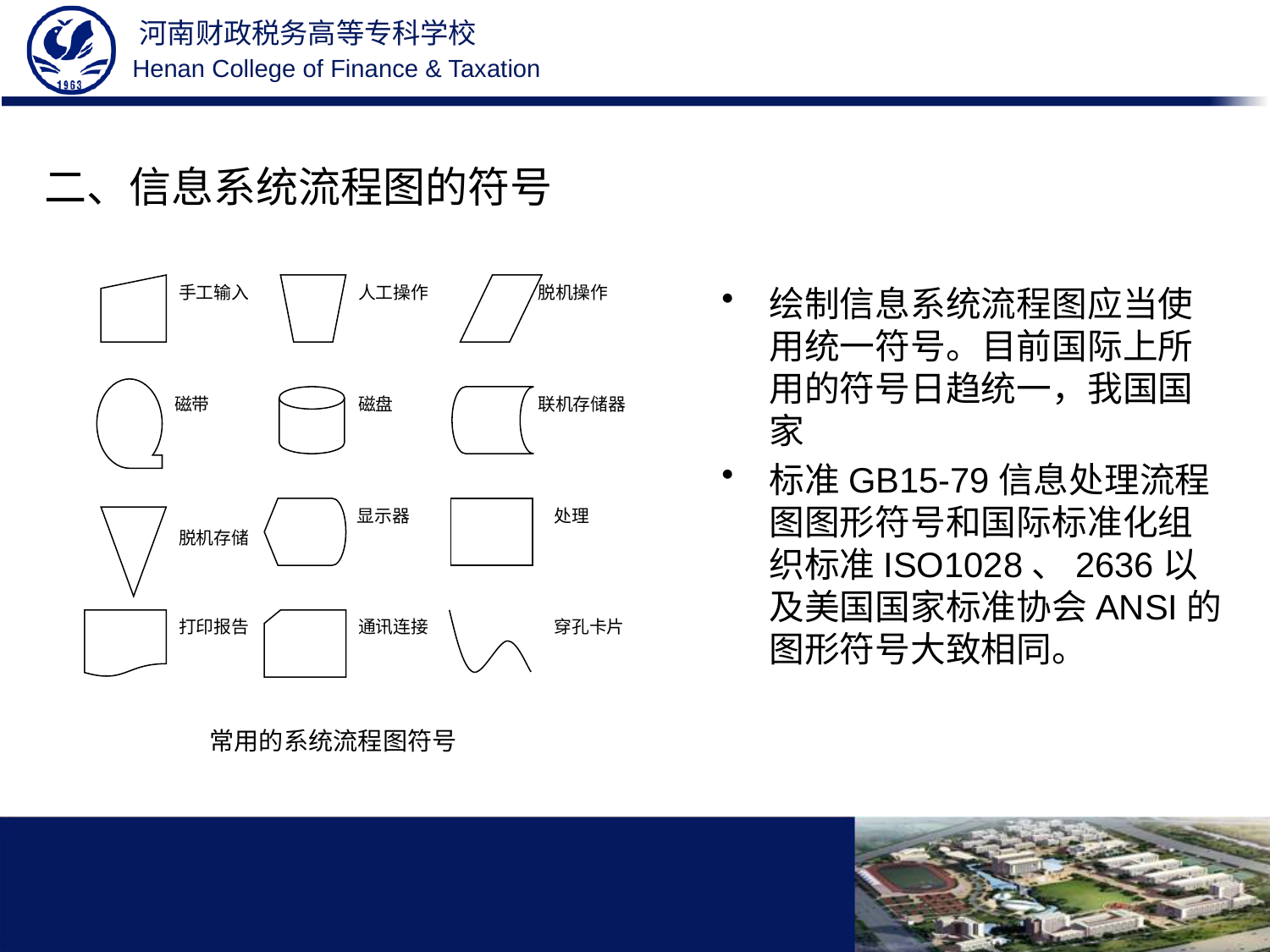

二、信息系统流程图的符号

手工输入

人工操作

脱机操作

磁带

磁盘

联机存储器

显示器

处理

脱机存储

打印报告

通讯连接

穿孔卡片
绘制信息系统流程图应当使用统一符号。目前国际上所用的符号日趋统一，我国国家
标准GB15-79信息处理流程图图形符号和国际标准化组织标准ISO1028、2636以及美国国家标准协会ANSI的图形符号大致相同。
 常用的系统流程图符号